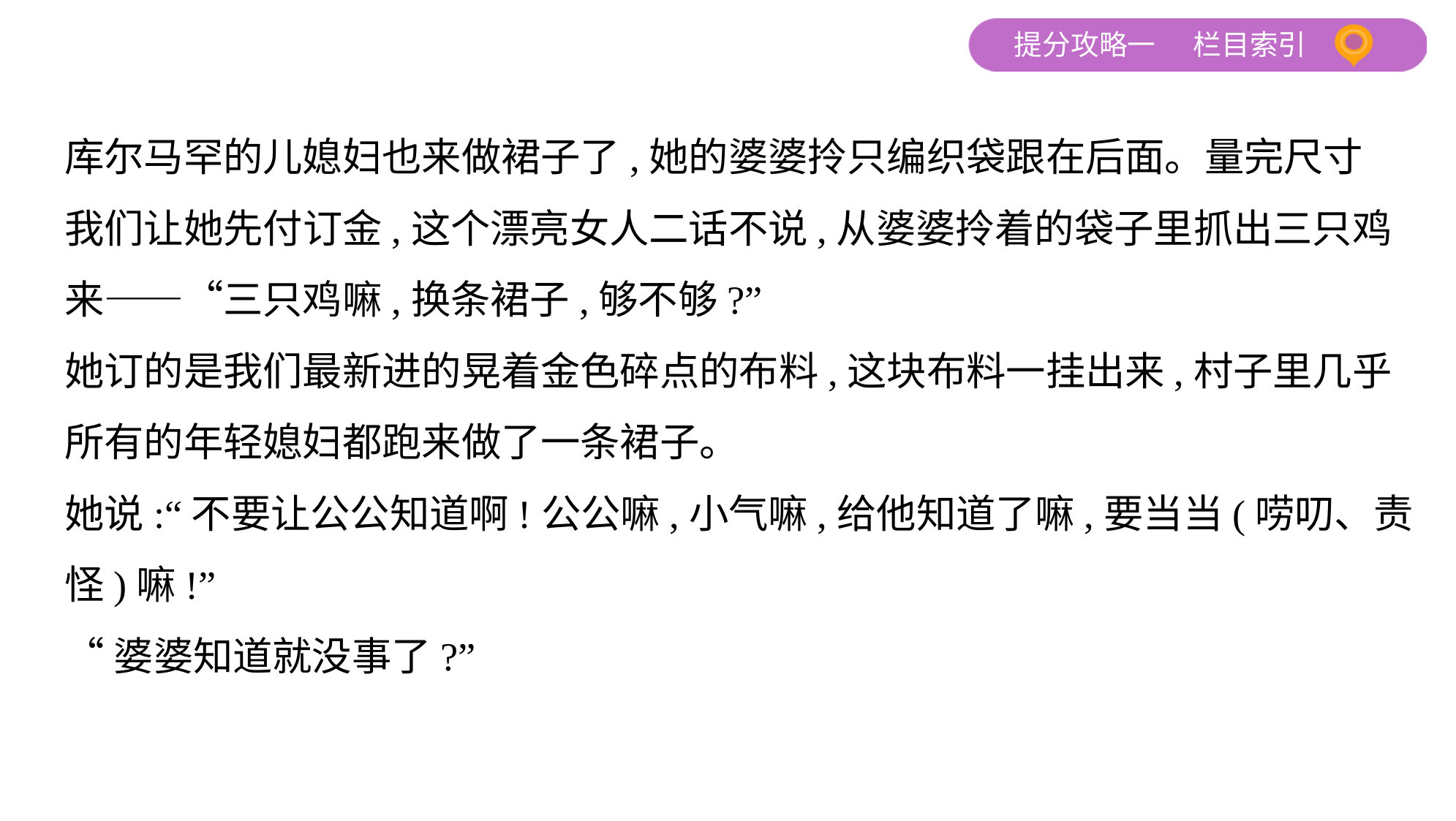

库尔马罕的儿媳妇也来做裙子了,她的婆婆拎只编织袋跟在后面。量完尺寸
我们让她先付订金,这个漂亮女人二话不说,从婆婆拎着的袋子里抓出三只鸡
来——“三只鸡嘛,换条裙子,够不够?”
她订的是我们最新进的晃着金色碎点的布料,这块布料一挂出来,村子里几乎
所有的年轻媳妇都跑来做了一条裙子。
她说:“不要让公公知道啊!公公嘛,小气嘛,给他知道了嘛,要当当(唠叨、责
怪)嘛!”
“婆婆知道就没事了?”